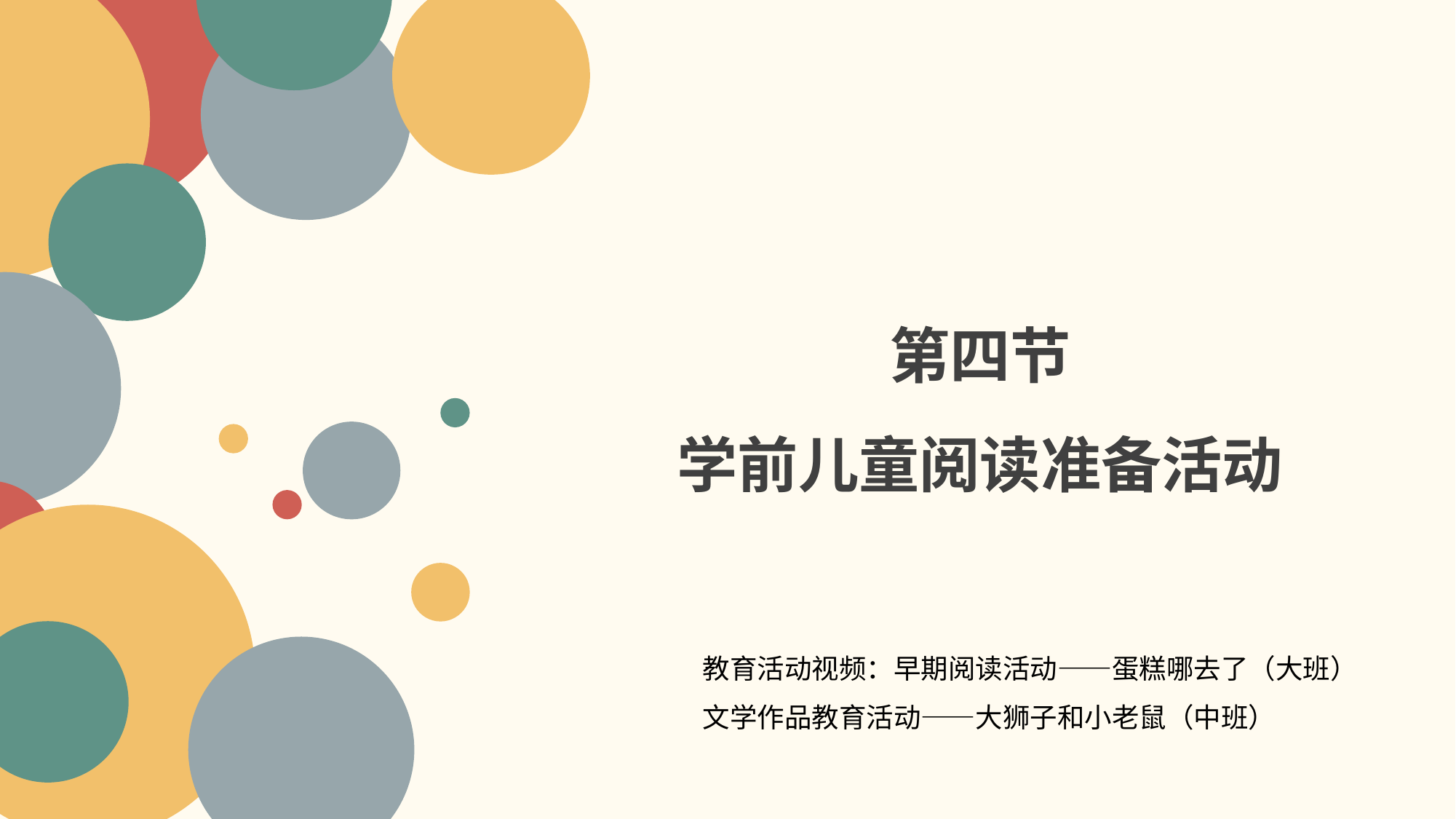

第四节
学前儿童阅读准备活动

教育活动视频：早期阅读活动——蛋糕哪去了（大班）
文学作品教育活动——大狮子和小老鼠（中班）